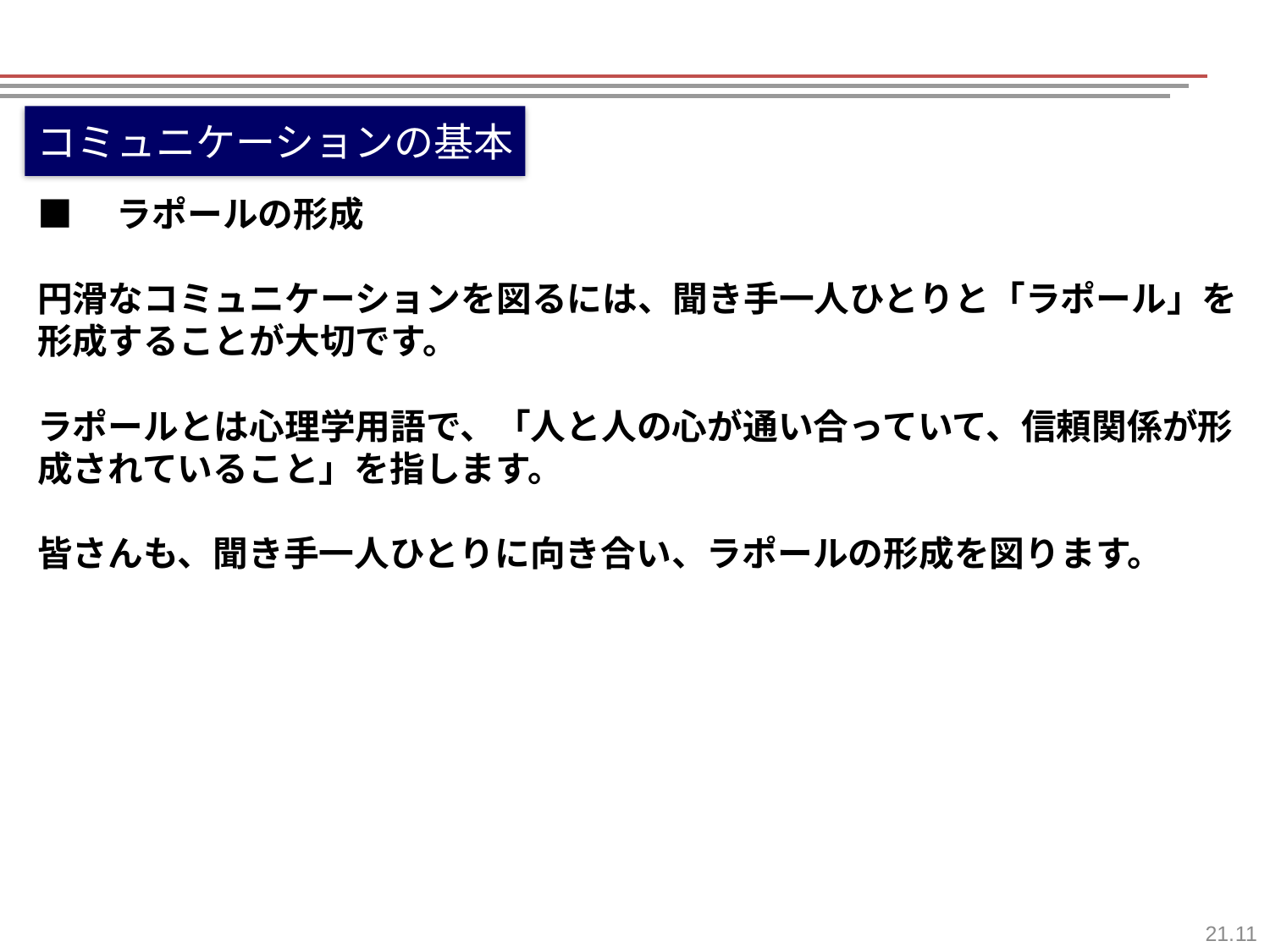

コミュニケーションの基本
■　ラポールの形成

円滑なコミュニケーションを図るには、聞き手一人ひとりと「ラポール」を形成することが大切です。
ラポールとは心理学用語で、「人と人の心が通い合っていて、信頼関係が形成されていること」を指します。
皆さんも、聞き手一人ひとりに向き合い、ラポールの形成を図ります。
11